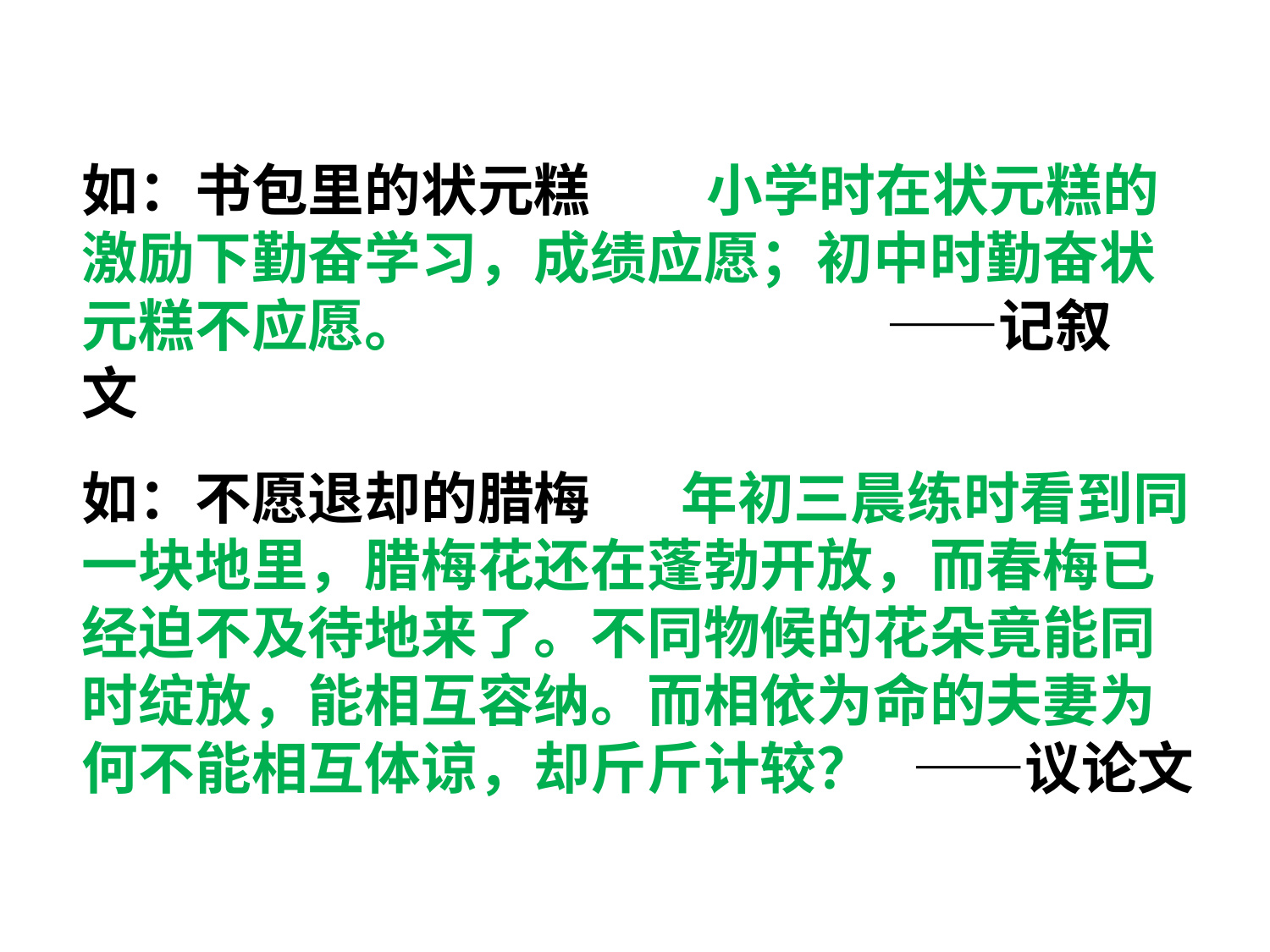

#
如：书包里的状元糕         小学时在状元糕的激励下勤奋学习，成绩应愿；初中时勤奋状元糕不应愿。                                    ——记叙文
如：不愿退却的腊梅       年初三晨练时看到同一块地里，腊梅花还在蓬勃开放，而春梅已经迫不及待地来了。不同物候的花朵竟能同时绽放，能相互容纳。而相依为命的夫妻为何不能相互体谅，却斤斤计较？   ——议论文